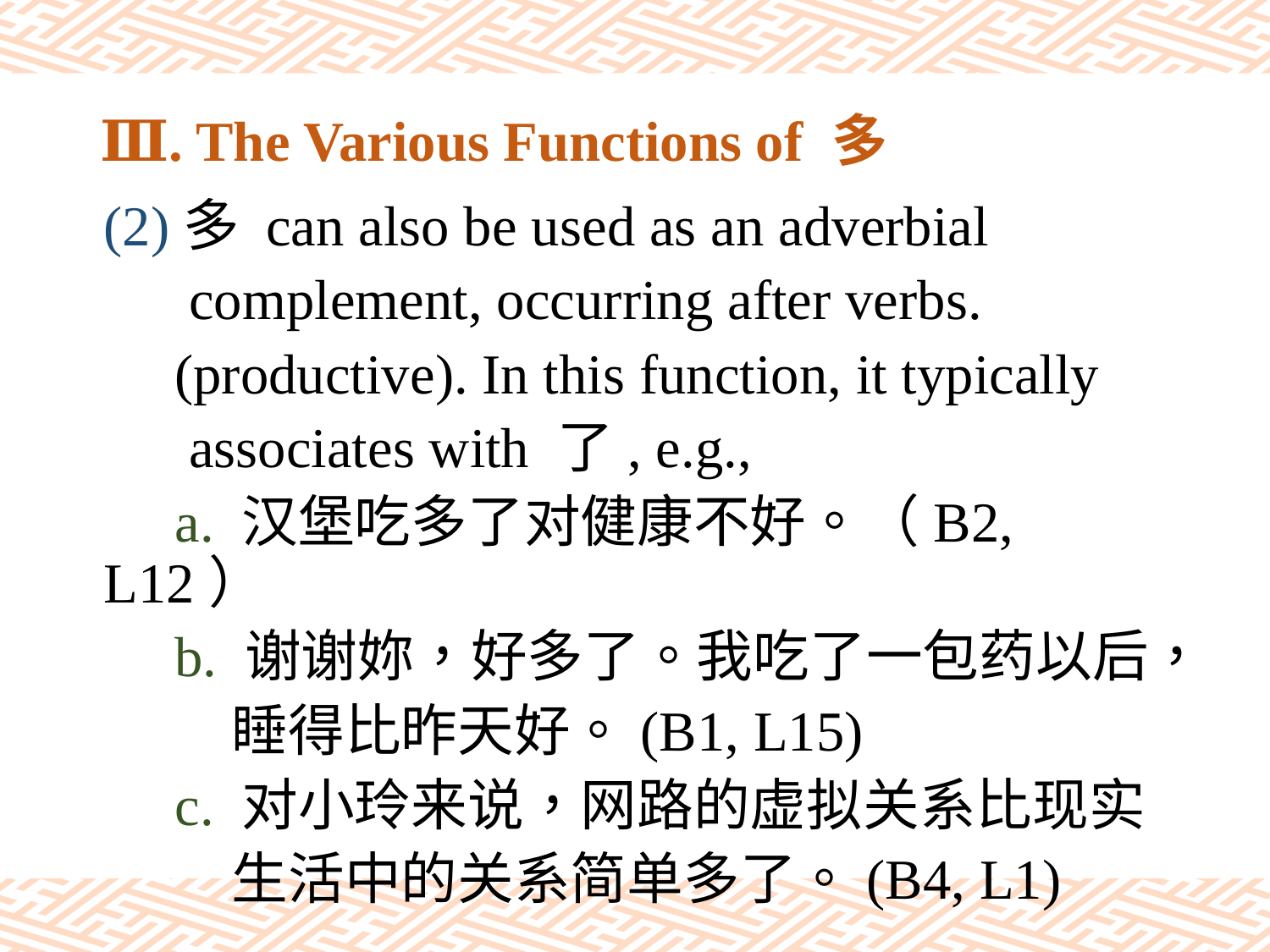

# Ⅲ. The Various Functions of 多
(2)多 can also be used as an adverbial
      complement, occurring after verbs.
     (productive). In this function, it typically
      associates with 了, e.g.,
     a. 汉堡吃多了对健康不好。（B2, L12）
     b. 谢谢妳，好多了。我吃了一包药以后，
         睡得比昨天好。(B1, L15)
     c. 对小玲来说，网路的虚拟关系比现实
         生活中的关系简单多了。(B4, L1)